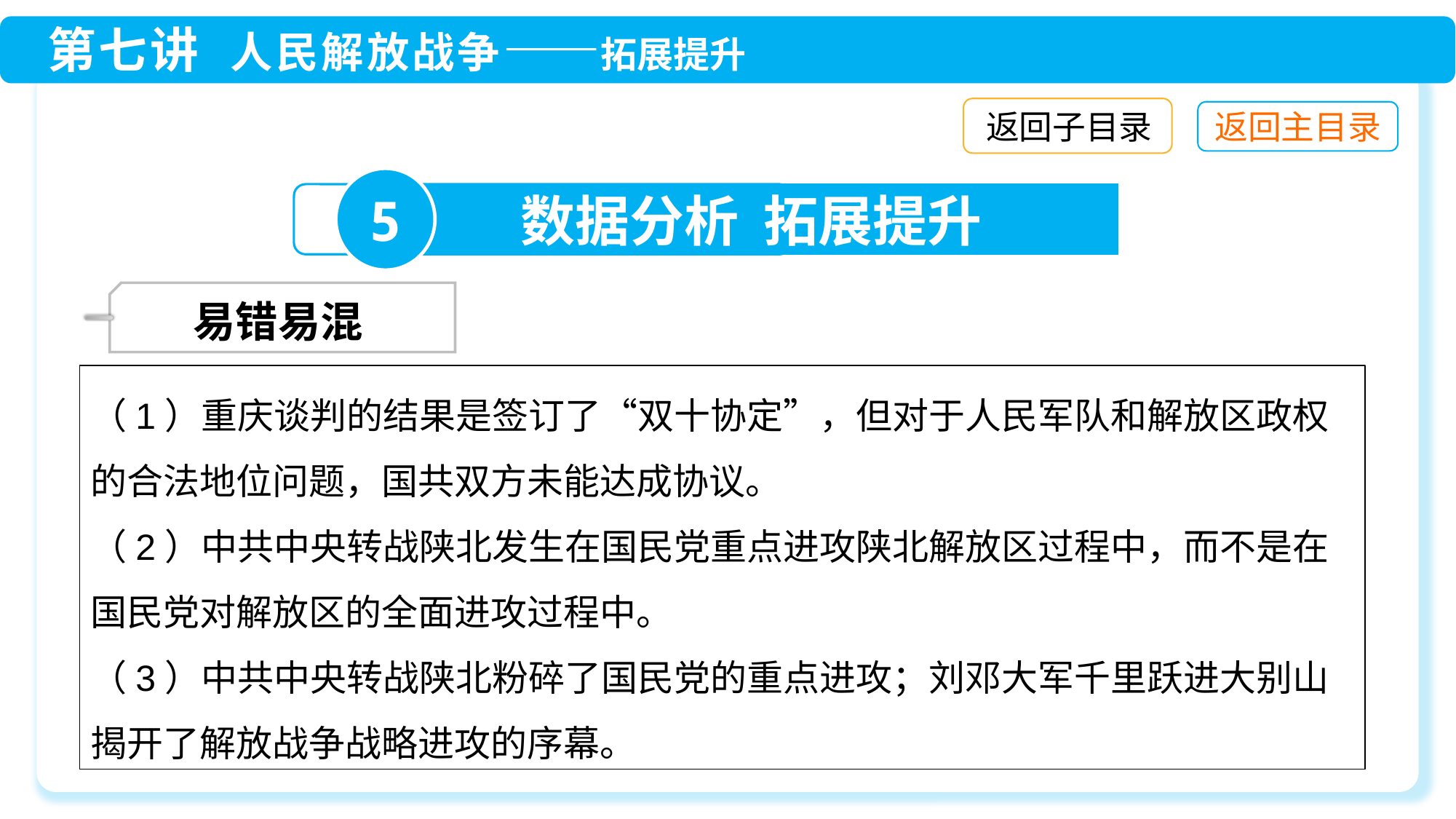

返回子目录
5

数据分析  拓展提升
 易错易混

（1）重庆谈判的结果是签订了“双十协定”，但对于人民军队和解放区政权的合法地位问题，国共双方未能达成协议。
（2）中共中央转战陕北发生在国民党重点进攻陕北解放区过程中，而不是在国民党对解放区的全面进攻过程中。
（3）中共中央转战陕北粉碎了国民党的重点进攻；刘邓大军千里跃进大别山揭开了解放战争战略进攻的序幕。